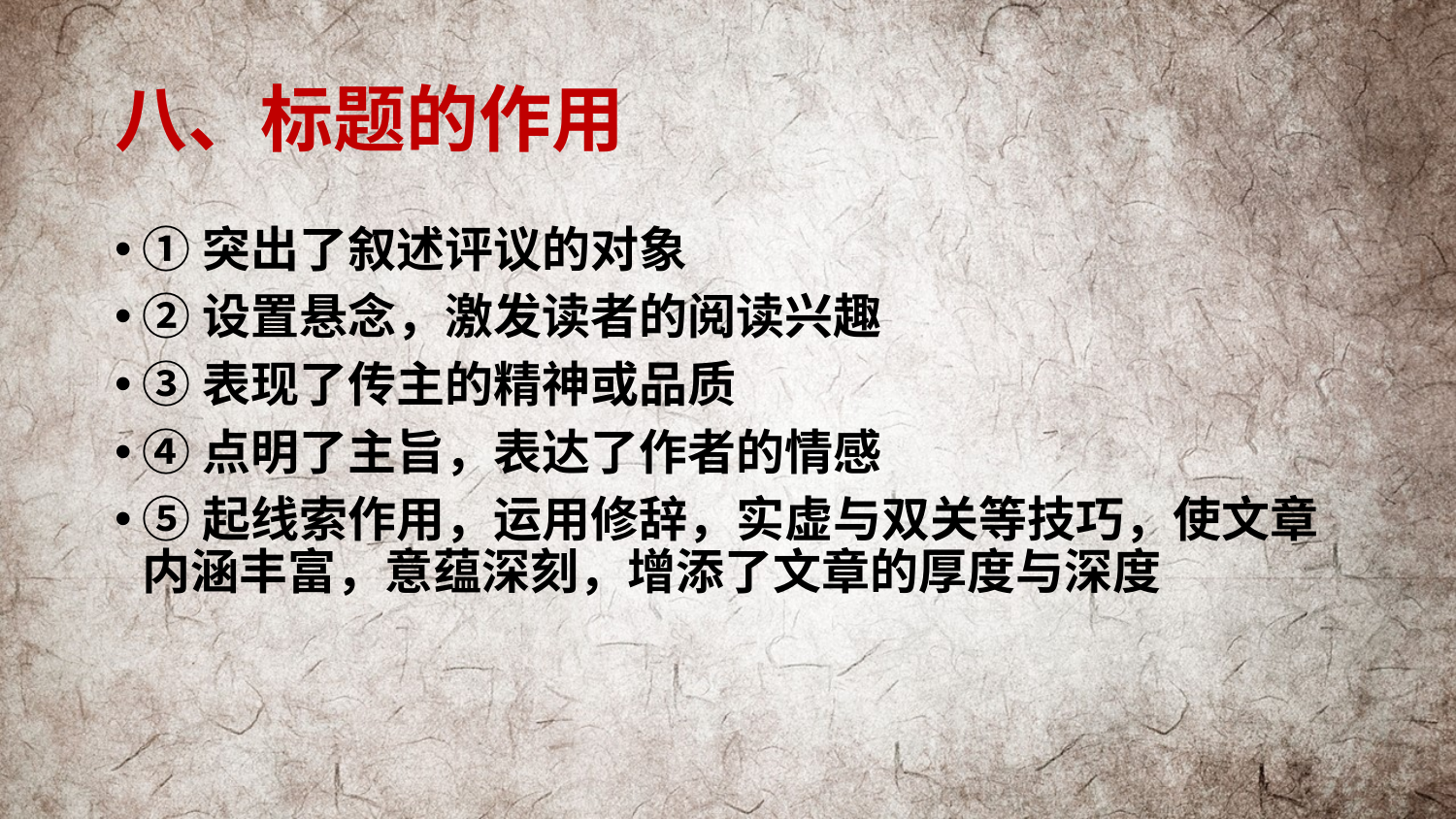

# 八、标题的作用
①突出了叙述评议的对象
②设置悬念，激发读者的阅读兴趣
③表现了传主的精神或品质
④点明了主旨，表达了作者的情感
⑤起线索作用，运用修辞，实虚与双关等技巧，使文章内涵丰富，意蕴深刻，增添了文章的厚度与深度